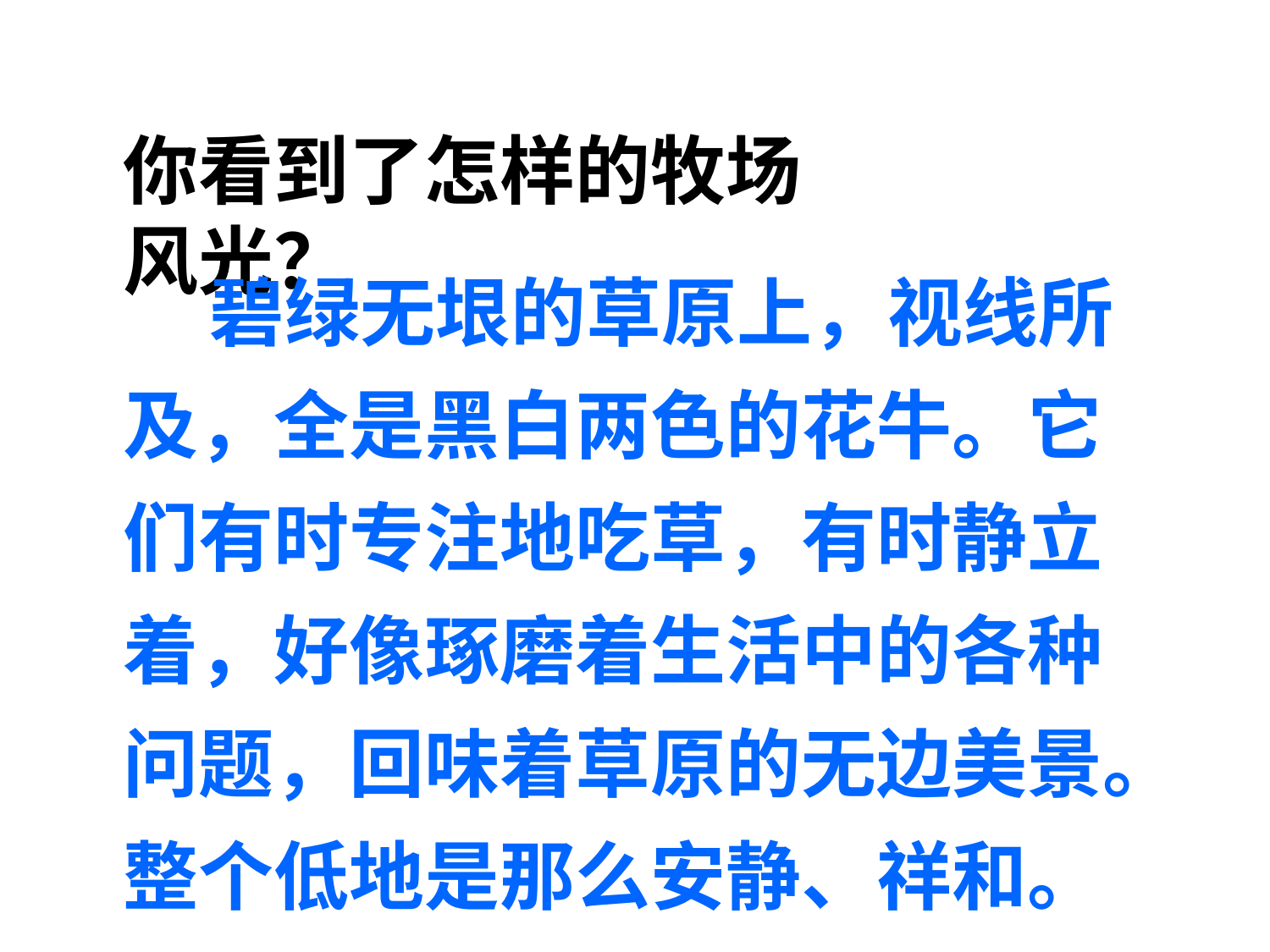

你看到了怎样的牧场风光？
    碧绿无垠的草原上，视线所及，全是黑白两色的花牛。它们有时专注地吃草，有时静立着，好像琢磨着生活中的各种问题，回味着草原的无边美景。整个低地是那么安静、祥和。